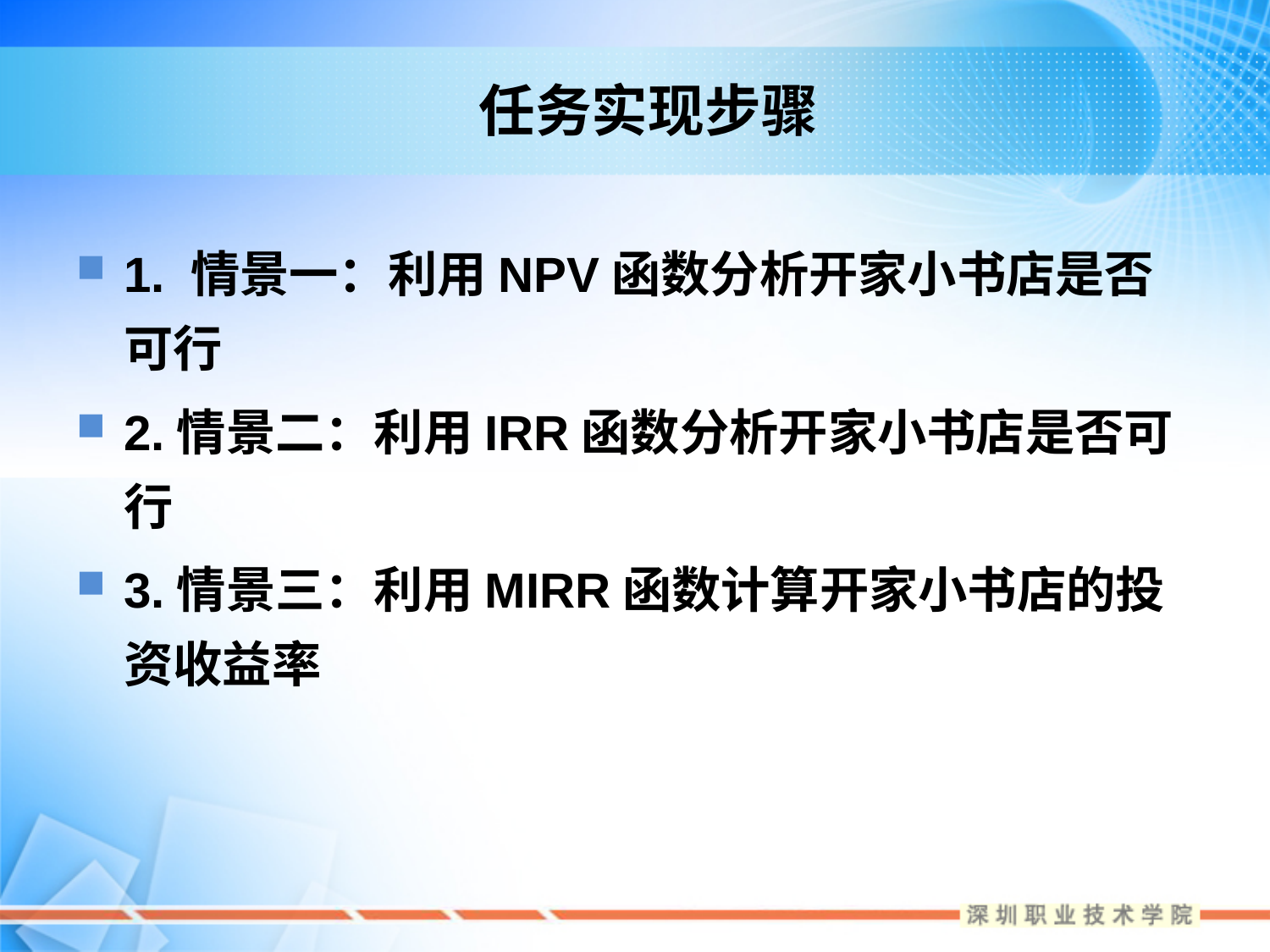

# 任务实现步骤
1. 情景一：利用NPV函数分析开家小书店是否可行
2.情景二：利用IRR函数分析开家小书店是否可行
3.情景三：利用MIRR函数计算开家小书店的投资收益率